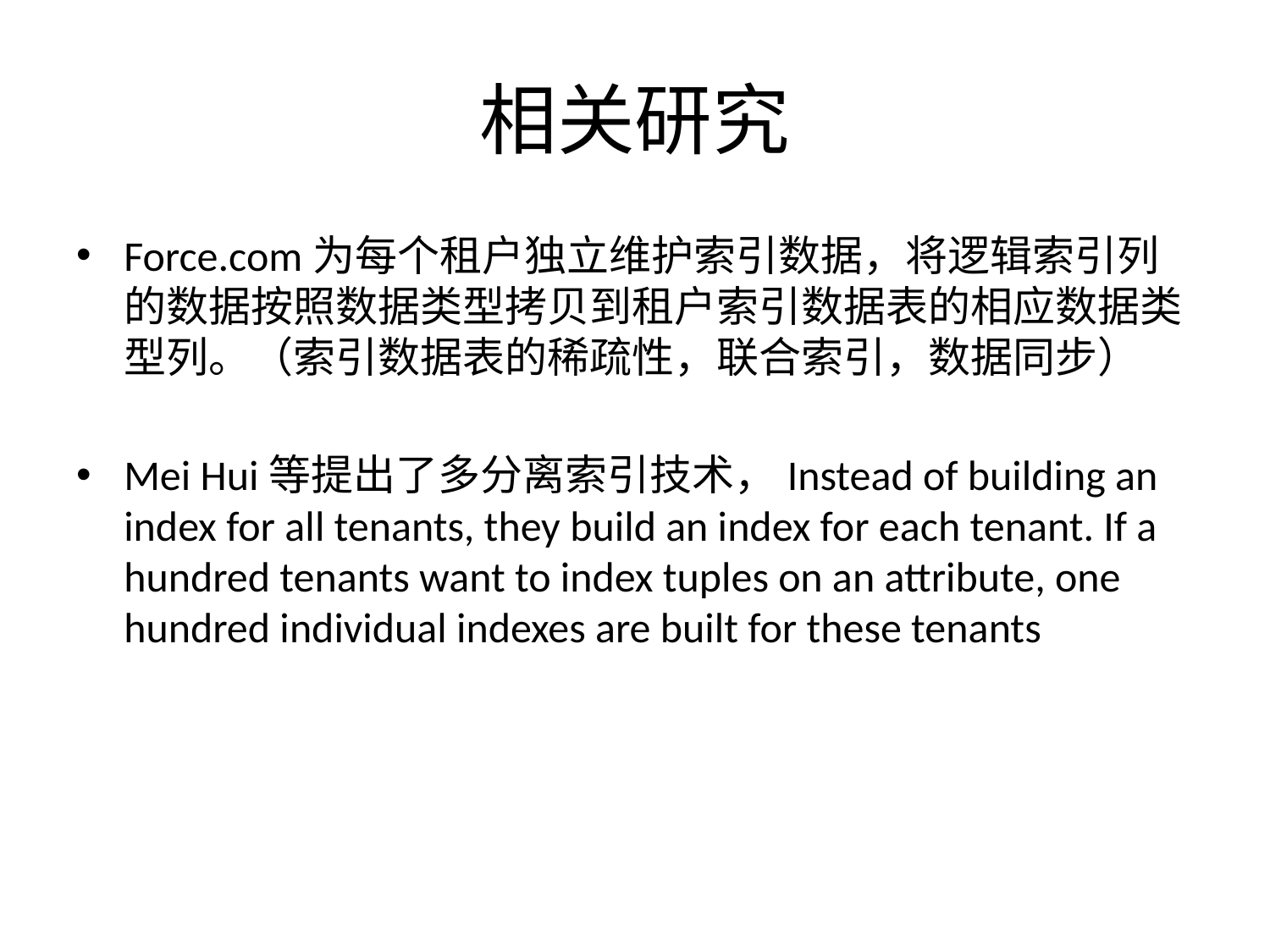

# 相关研究
Force.com为每个租户独立维护索引数据，将逻辑索引列的数据按照数据类型拷贝到租户索引数据表的相应数据类型列。（索引数据表的稀疏性，联合索引，数据同步）

Mei Hui等提出了多分离索引技术，Instead of building an index for all tenants, they build an index for each tenant. If a hundred tenants want to index tuples on an attribute, one hundred individual indexes are built for these tenants